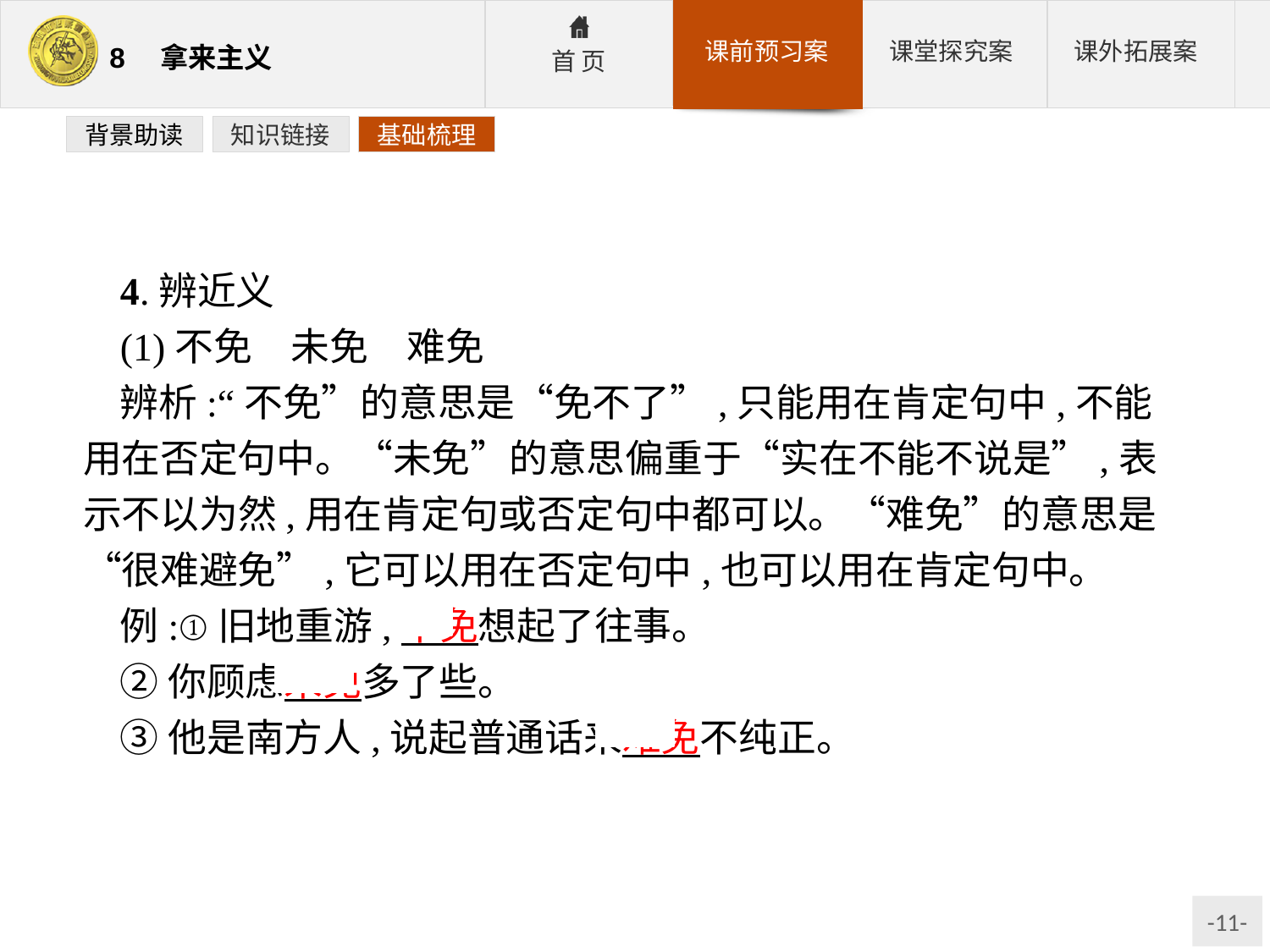

背景助读
知识链接
基础梳理
4.辨近义
(1)不免　未免　难免
辨析:“不免”的意思是“免不了”,只能用在肯定句中,不能用在否定句中。“未免”的意思偏重于“实在不能不说是”,表示不以为然,用在肯定句或否定句中都可以。“难免”的意思是“很难避免”,它可以用在否定句中,也可以用在肯定句中。
例:①旧地重游,不免想起了往事。
②你顾虑未免多了些。
③他是南方人,说起普通话来难免不纯正。